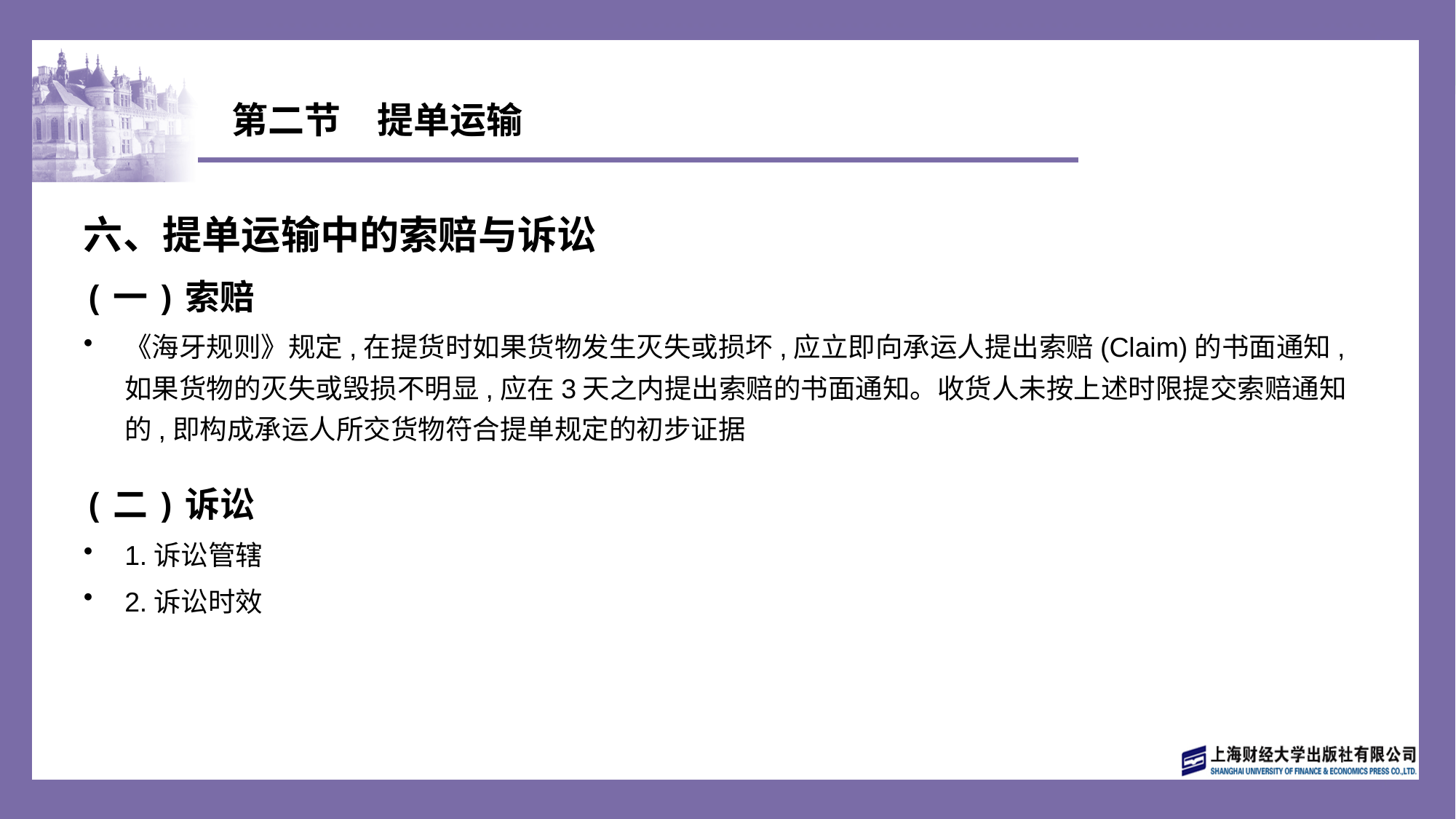

# 第二节　提单运输
六、提单运输中的索赔与诉讼
(一)索赔
《海牙规则》规定,在提货时如果货物发生灭失或损坏,应立即向承运人提出索赔(Claim)的书面通知,如果货物的灭失或毁损不明显,应在3天之内提出索赔的书面通知。收货人未按上述时限提交索赔通知的,即构成承运人所交货物符合提单规定的初步证据
(二)诉讼
1.诉讼管辖
2.诉讼时效